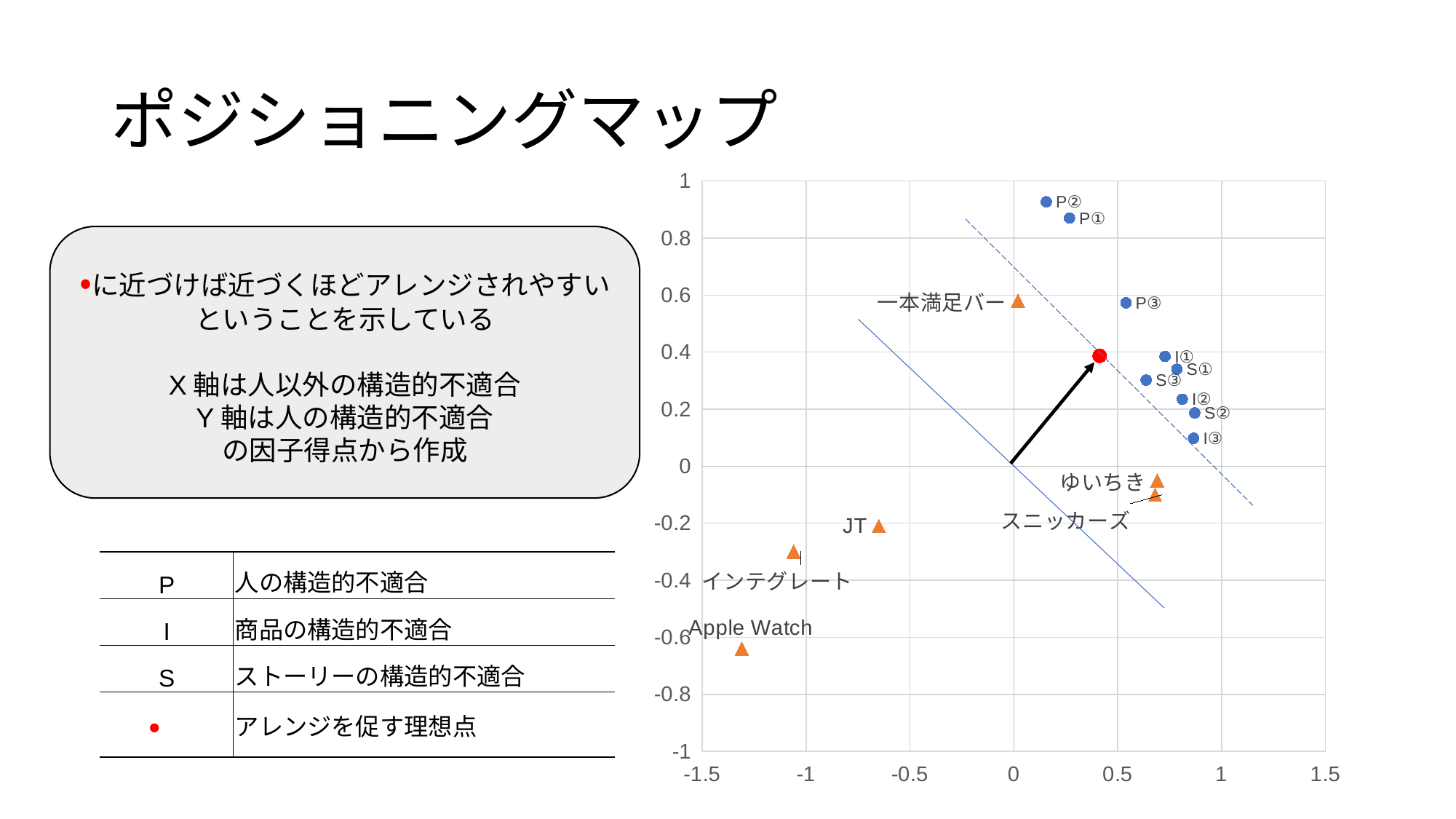

# ポジショニングマップ

### Chart

| Category | 質問項目 | 広告 | 選好 |
|---|---|---|---|
・に近づけば近づくほどアレンジされやすいということを示している

X軸は人以外の構造的不適合
Y軸は人の構造的不適合
の因子得点から作成
| P | 人の構造的不適合 |
| --- | --- |
| I | 商品の構造的不適合 |
| S | ストーリーの構造的不適合 |
| ・ | アレンジを促す理想点 |